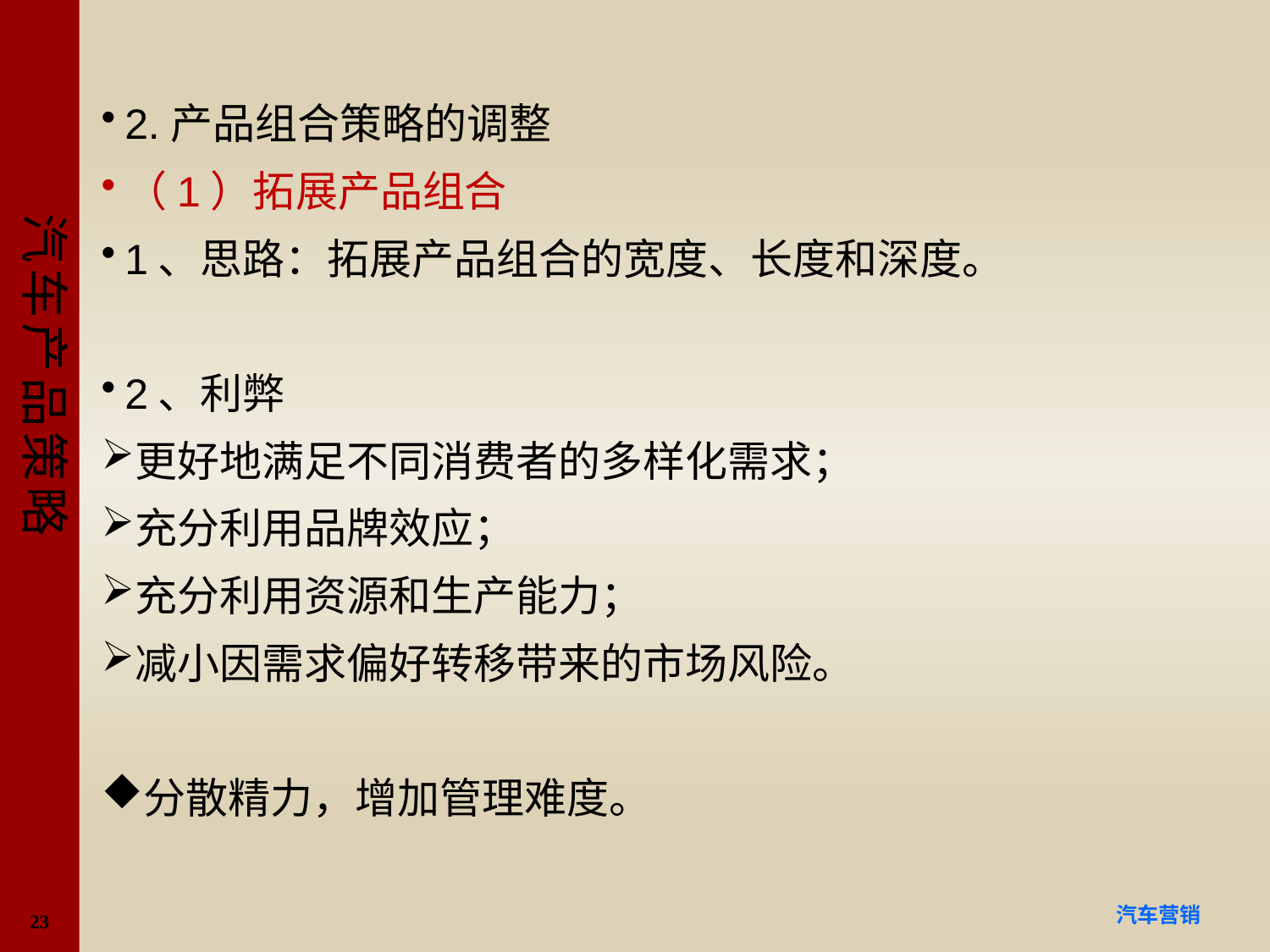

#
2.产品组合策略的调整
（1）拓展产品组合
1、思路：拓展产品组合的宽度、长度和深度。

2、利弊
更好地满足不同消费者的多样化需求；
充分利用品牌效应；
充分利用资源和生产能力；
减小因需求偏好转移带来的市场风险。

分散精力，增加管理难度。

23